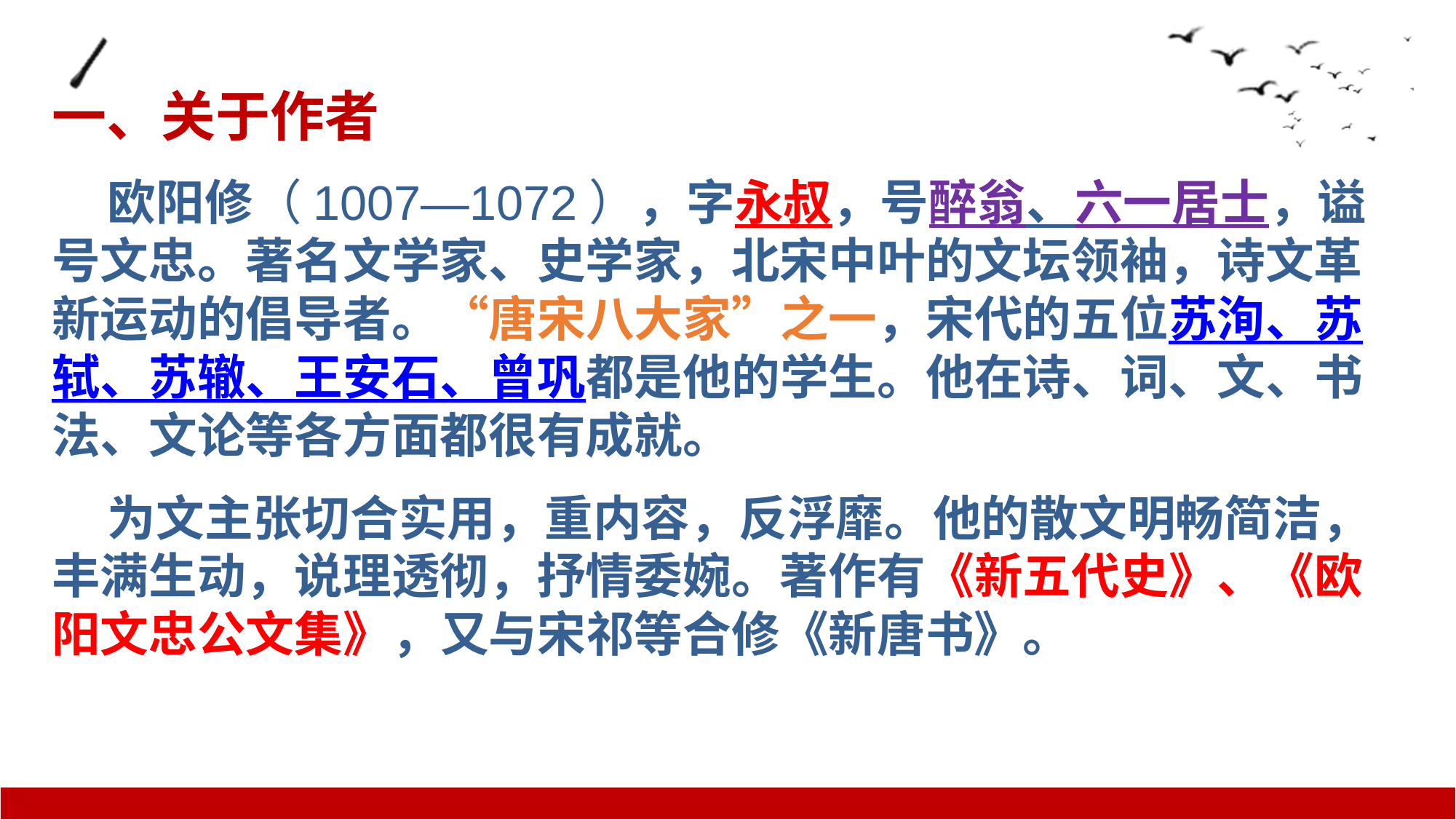

一、关于作者
    欧阳修（1007—1072），字永叔，号醉翁、六一居士，谥号文忠。著名文学家、史学家，北宋中叶的文坛领袖，诗文革新运动的倡导者。“唐宋八大家”之一，宋代的五位苏洵、苏轼、苏辙、王安石、曾巩都是他的学生。他在诗、词、文、书法、文论等各方面都很有成就。
    为文主张切合实用，重内容，反浮靡。他的散文明畅简洁，丰满生动，说理透彻，抒情委婉。著作有《新五代史》、《欧阳文忠公文集》，又与宋祁等合修《新唐书》。